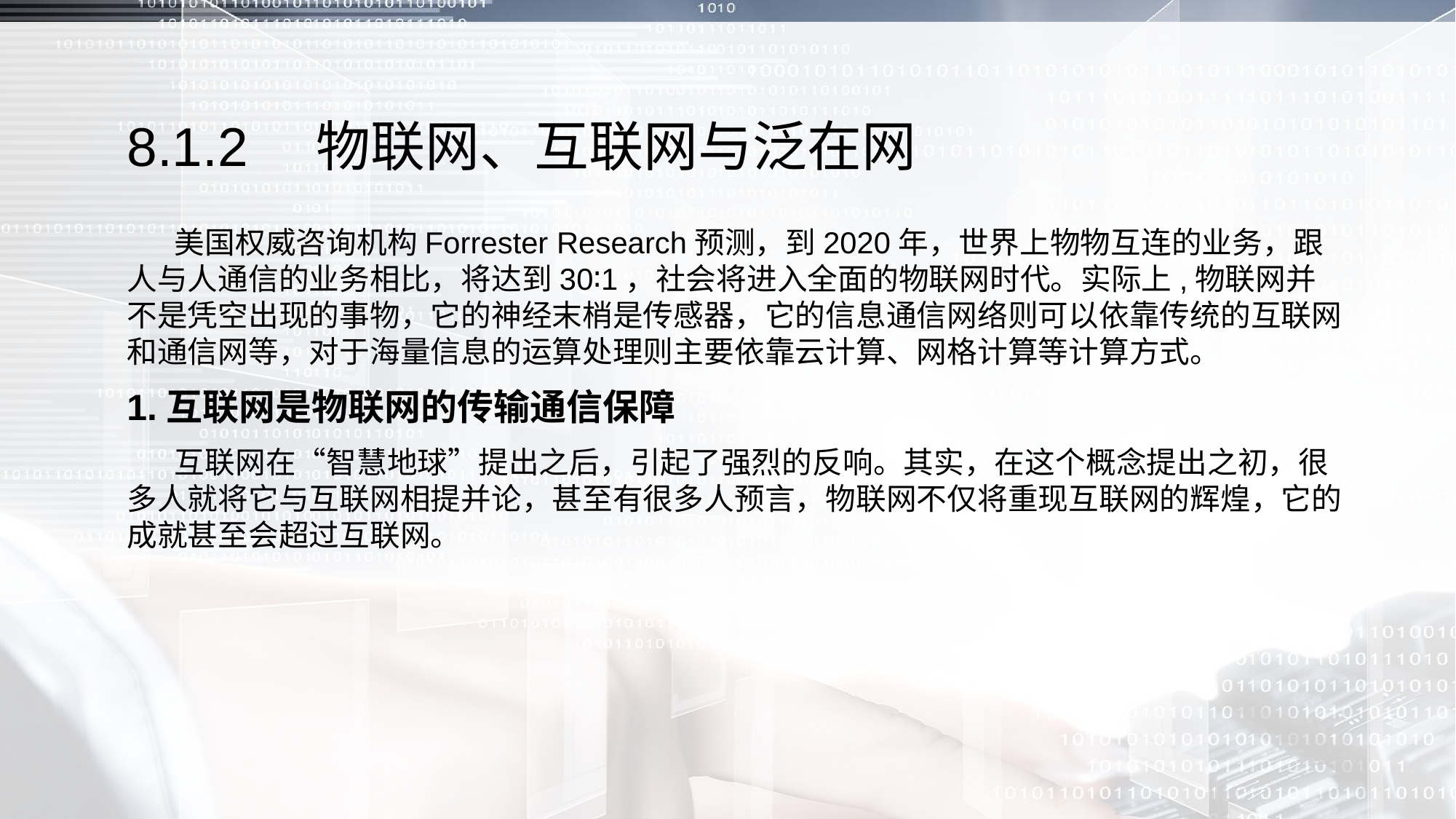

# 8.1.2　物联网、互联网与泛在网
      美国权威咨询机构Forrester Research预测，到2020年，世界上物物互连的业务，跟人与人通信的业务相比，将达到30∶1，社会将进入全面的物联网时代。实际上,物联网并不是凭空出现的事物，它的神经末梢是传感器，它的信息通信网络则可以依靠传统的互联网和通信网等，对于海量信息的运算处理则主要依靠云计算、网格计算等计算方式。
1.互联网是物联网的传输通信保障
      互联网在“智慧地球”提出之后，引起了强烈的反响。其实，在这个概念提出之初，很多人就将它与互联网相提并论，甚至有很多人预言，物联网不仅将重现互联网的辉煌，它的成就甚至会超过互联网。